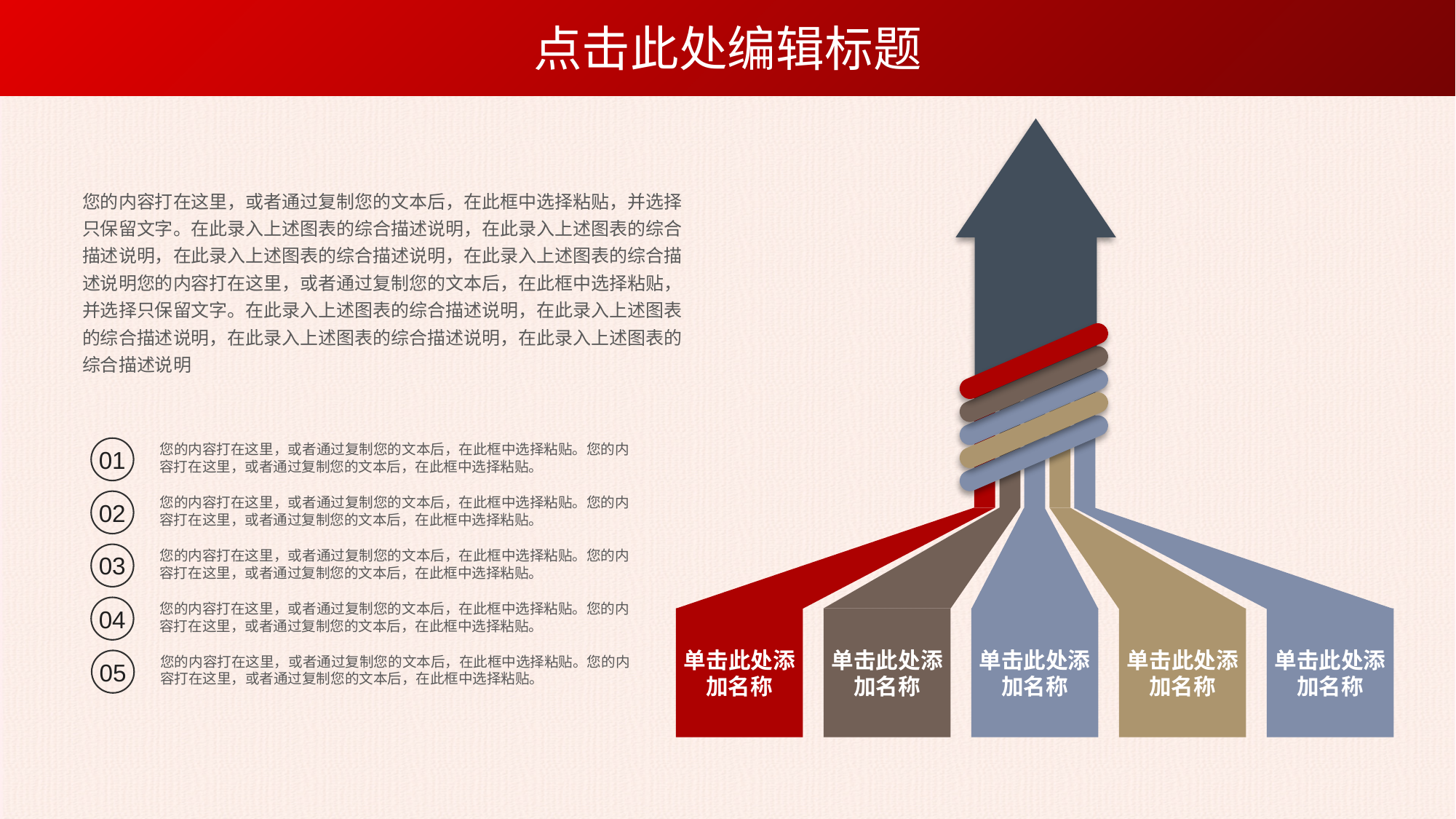

点击此处编辑标题

您的内容打在这里，或者通过复制您的文本后，在此框中选择粘贴，并选择只保留文字。在此录入上述图表的综合描述说明，在此录入上述图表的综合描述说明，在此录入上述图表的综合描述说明，在此录入上述图表的综合描述说明您的内容打在这里，或者通过复制您的文本后，在此框中选择粘贴，并选择只保留文字。在此录入上述图表的综合描述说明，在此录入上述图表的综合描述说明，在此录入上述图表的综合描述说明，在此录入上述图表的综合描述说明

01
您的内容打在这里，或者通过复制您的文本后，在此框中选择粘贴。您的内容打在这里，或者通过复制您的文本后，在此框中选择粘贴。

02
您的内容打在这里，或者通过复制您的文本后，在此框中选择粘贴。您的内容打在这里，或者通过复制您的文本后，在此框中选择粘贴。

03
您的内容打在这里，或者通过复制您的文本后，在此框中选择粘贴。您的内容打在这里，或者通过复制您的文本后，在此框中选择粘贴。
04
您的内容打在这里，或者通过复制您的文本后，在此框中选择粘贴。您的内容打在这里，或者通过复制您的文本后，在此框中选择粘贴。
单击此处添加名称
单击此处添加名称
单击此处添加名称
单击此处添加名称
单击此处添加名称
05
您的内容打在这里，或者通过复制您的文本后，在此框中选择粘贴。您的内容打在这里，或者通过复制您的文本后，在此框中选择粘贴。